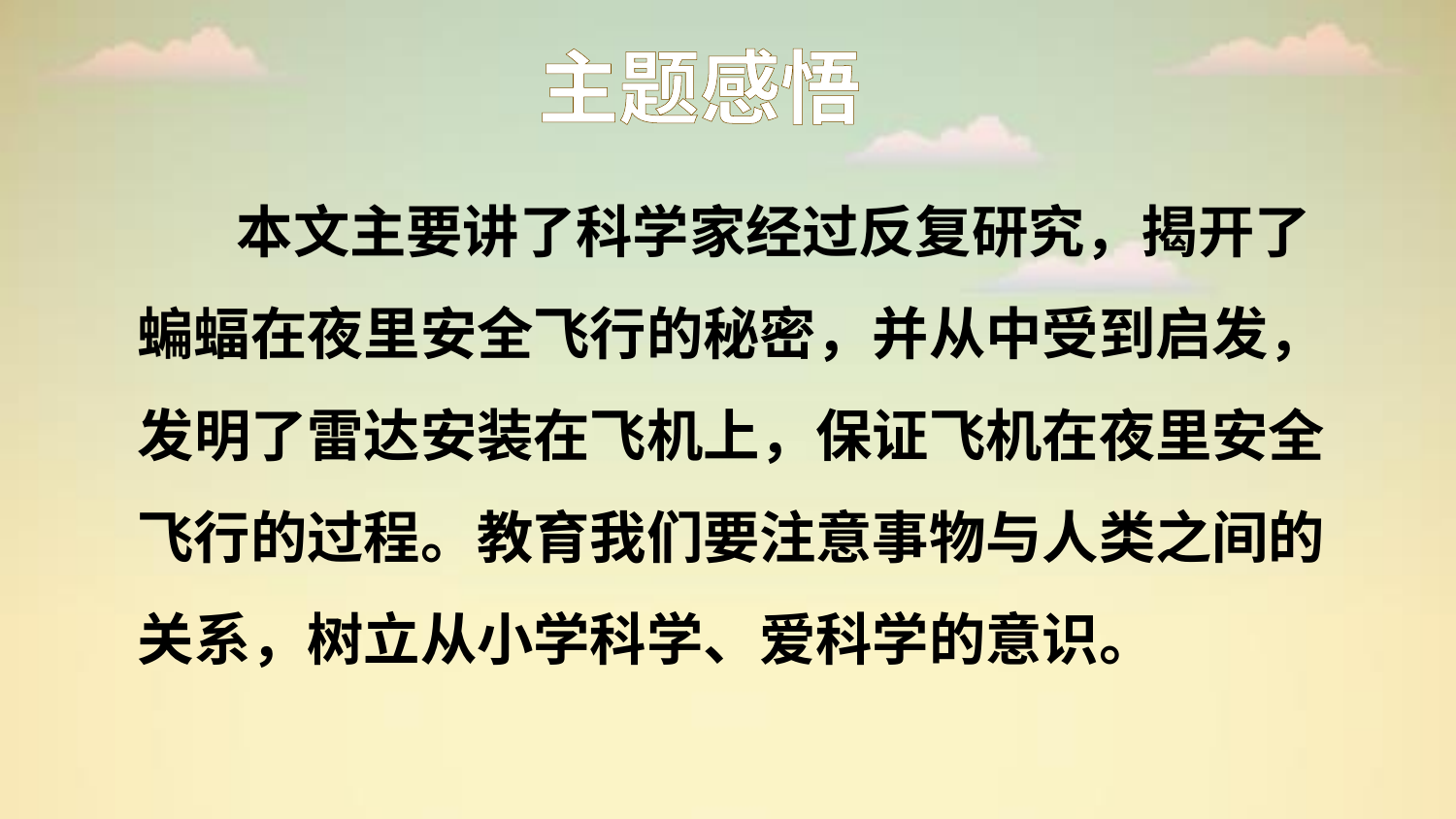

主题感悟
本文主要讲了科学家经过反复研究，揭开了蝙蝠在夜里安全飞行的秘密，并从中受到启发，发明了雷达安装在飞机上，保证飞机在夜里安全飞行的过程。教育我们要注意事物与人类之间的关系，树立从小学科学、爱科学的意识。